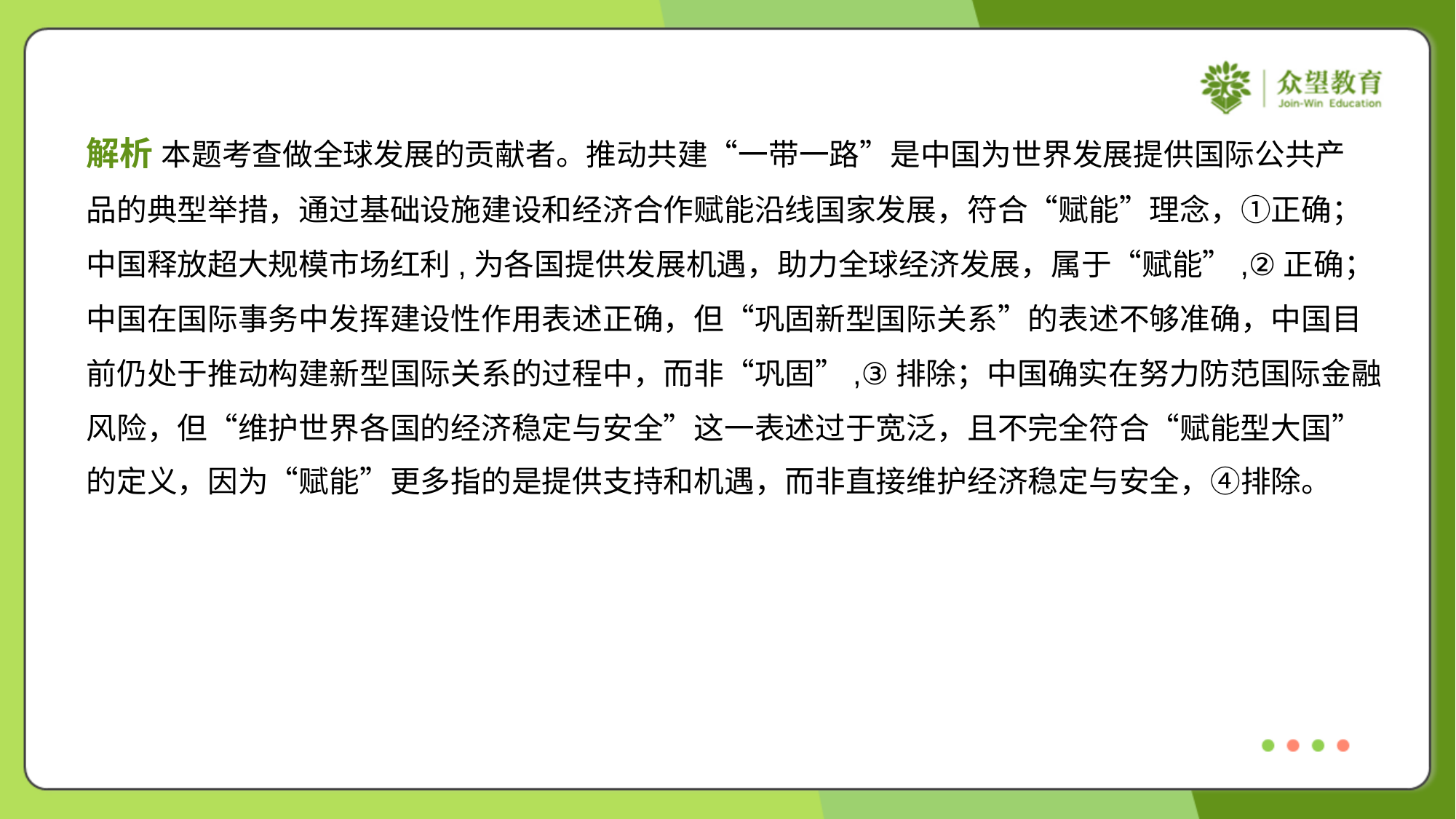

解析 本题考查做全球发展的贡献者。推动共建“一带一路”是中国为世界发展提供国际公共产
品的典型举措，通过基础设施建设和经济合作赋能沿线国家发展，符合“赋能”理念，①正确；
中国释放超大规模市场红利,为各国提供发展机遇，助力全球经济发展，属于“赋能”,②正确；
中国在国际事务中发挥建设性作用表述正确，但“巩固新型国际关系”的表述不够准确，中国目
前仍处于推动构建新型国际关系的过程中，而非“巩固”,③排除；中国确实在努力防范国际金融
风险，但“维护世界各国的经济稳定与安全”这一表述过于宽泛，且不完全符合“赋能型大国”
的定义，因为“赋能”更多指的是提供支持和机遇，而非直接维护经济稳定与安全，④排除。